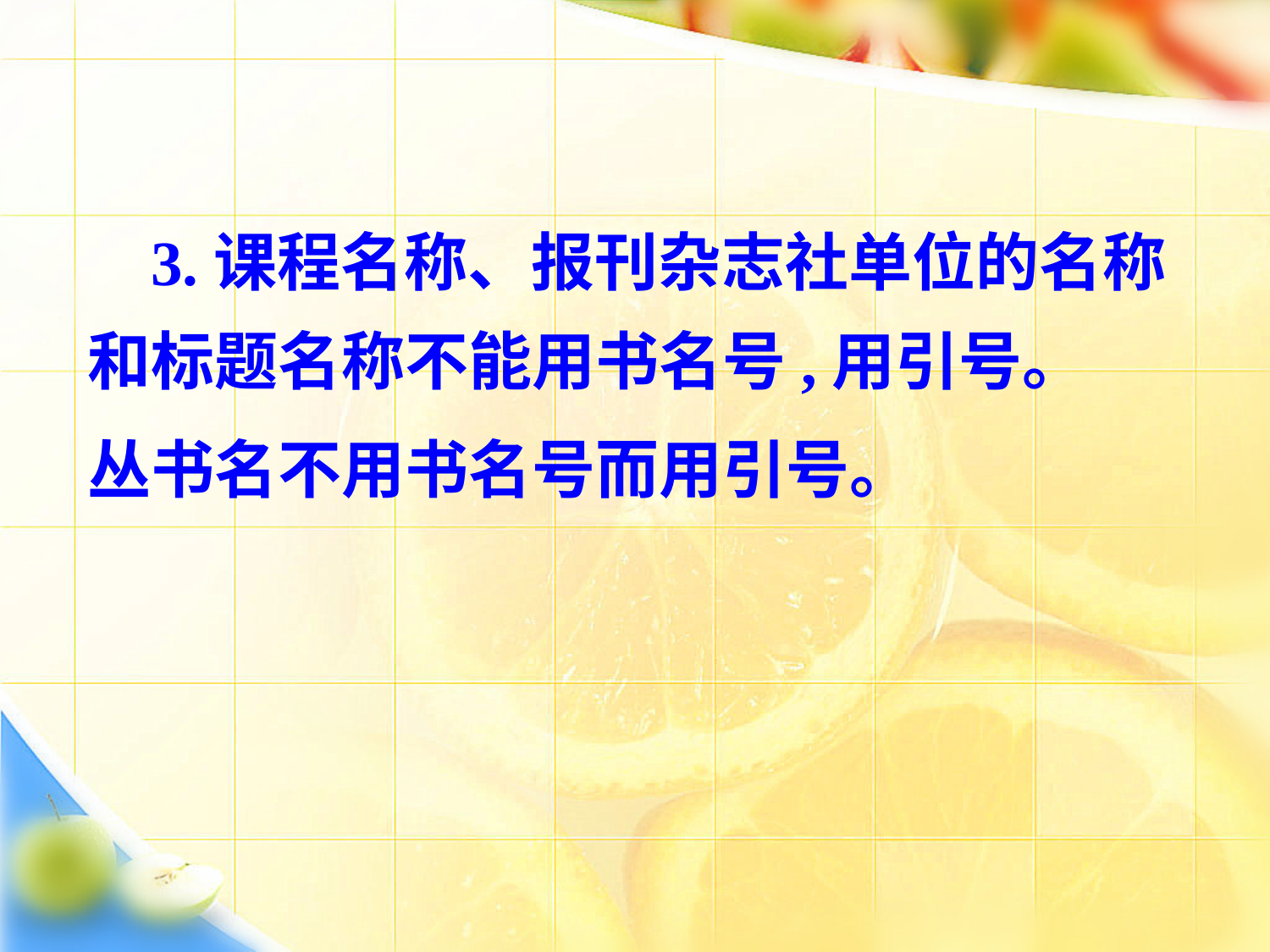

3.课程名称、报刊杂志社单位的名称和标题名称不能用书名号,用引号。
丛书名不用书名号而用引号。